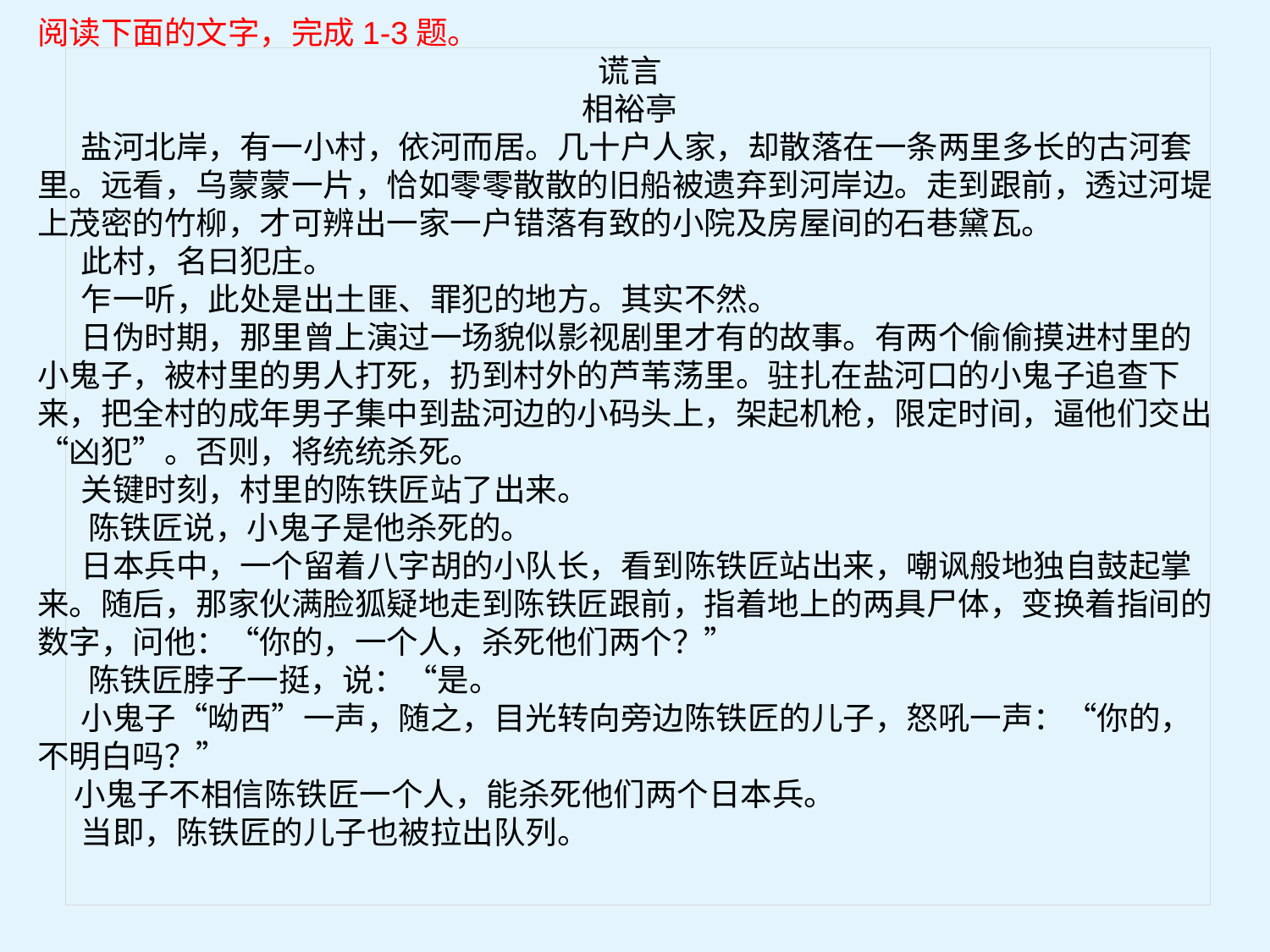

阅读下面的文字，完成1-3题。
谎言
相裕亭
     盐河北岸，有一小村，依河而居。几十户人家，却散落在一条两里多长的古河套里。远看，乌蒙蒙一片，恰如零零散散的旧船被遗弃到河岸边。走到跟前，透过河堤上茂密的竹柳，才可辨出一家一户错落有致的小院及房屋间的石巷黛瓦。
     此村，名曰犯庄。
     乍一听，此处是出土匪、罪犯的地方。其实不然。
     日伪时期，那里曾上演过一场貌似影视剧里才有的故事。有两个偷偷摸进村里的小鬼子，被村里的男人打死，扔到村外的芦苇荡里。驻扎在盐河口的小鬼子追查下来，把全村的成年男子集中到盐河边的小码头上，架起机枪，限定时间，逼他们交出“凶犯”。否则，将统统杀死。
     关键时刻，村里的陈铁匠站了出来。
      陈铁匠说，小鬼子是他杀死的。
     日本兵中，一个留着八字胡的小队长，看到陈铁匠站出来，嘲讽般地独自鼓起掌来。随后，那家伙满脸狐疑地走到陈铁匠跟前，指着地上的两具尸体，变换着指间的数字，问他：“你的，一个人，杀死他们两个？”
      陈铁匠脖子一挺，说：“是。
     小鬼子“呦西”一声，随之，目光转向旁边陈铁匠的儿子，怒吼一声：“你的，不明白吗？”
    小鬼子不相信陈铁匠一个人，能杀死他们两个日本兵。
     当即，陈铁匠的儿子也被拉出队列。